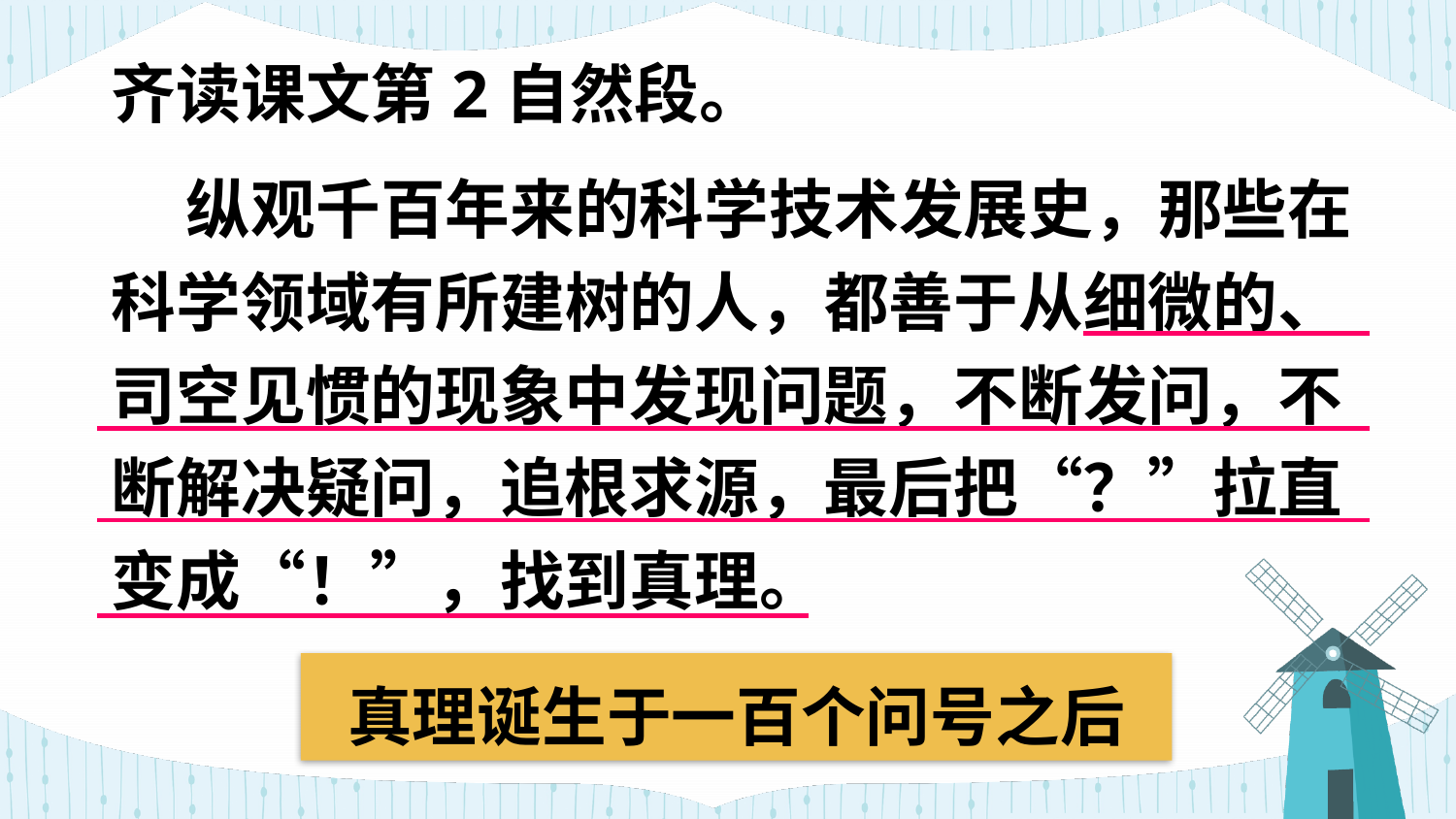

齐读课文第2自然段。
    纵观千百年来的科学技术发展史，那些在科学领域有所建树的人，都善于从细微的、司空见惯的现象中发现问题，不断发问，不断解决疑问，追根求源，最后把“？”拉直变成“！”，找到真理。
真理诞生于一百个问号之后